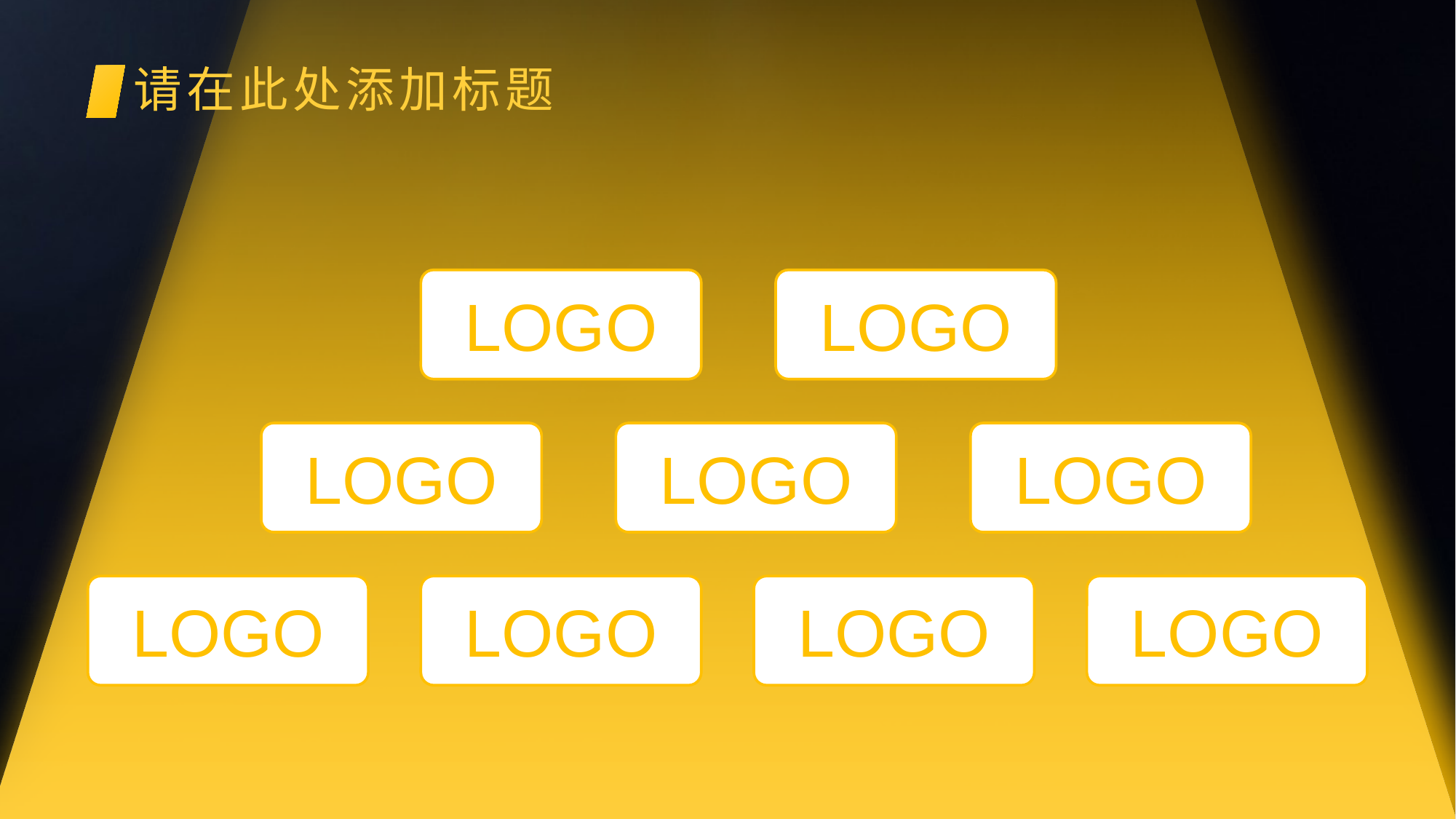

# 请在此处添加标题
LOGO
LOGO
LOGO
LOGO
LOGO
LOGO
LOGO
LOGO
LOGO